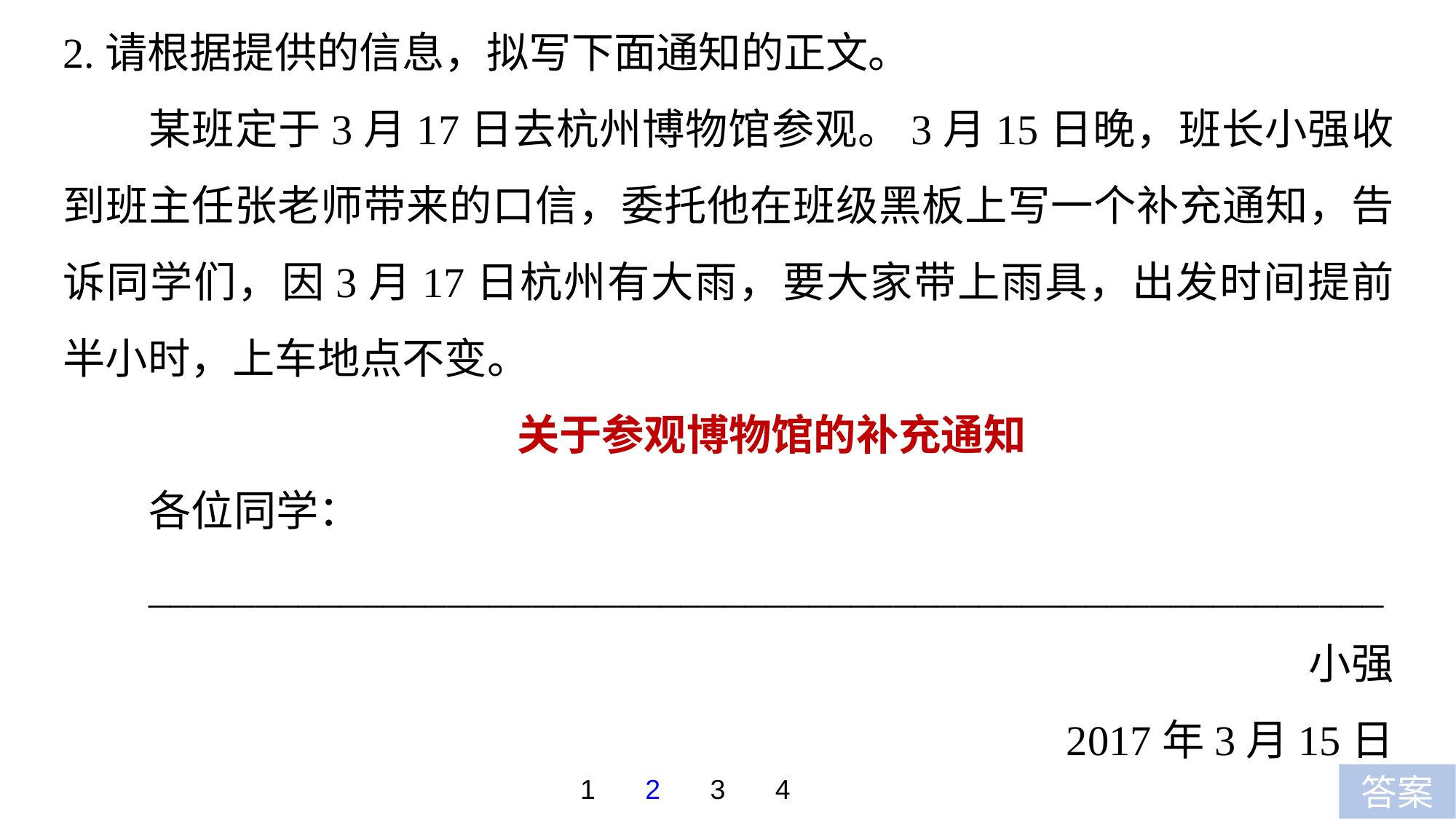

2.请根据提供的信息，拟写下面通知的正文。
某班定于3月17日去杭州博物馆参观。3月15日晚，班长小强收到班主任张老师带来的口信，委托他在班级黑板上写一个补充通知，告诉同学们，因3月17日杭州有大雨，要大家带上雨具，出发时间提前半小时，上车地点不变。
关于参观博物馆的补充通知
各位同学：
__________________________________________________________
小强
2017年3月15日
1
2
3
4
答案